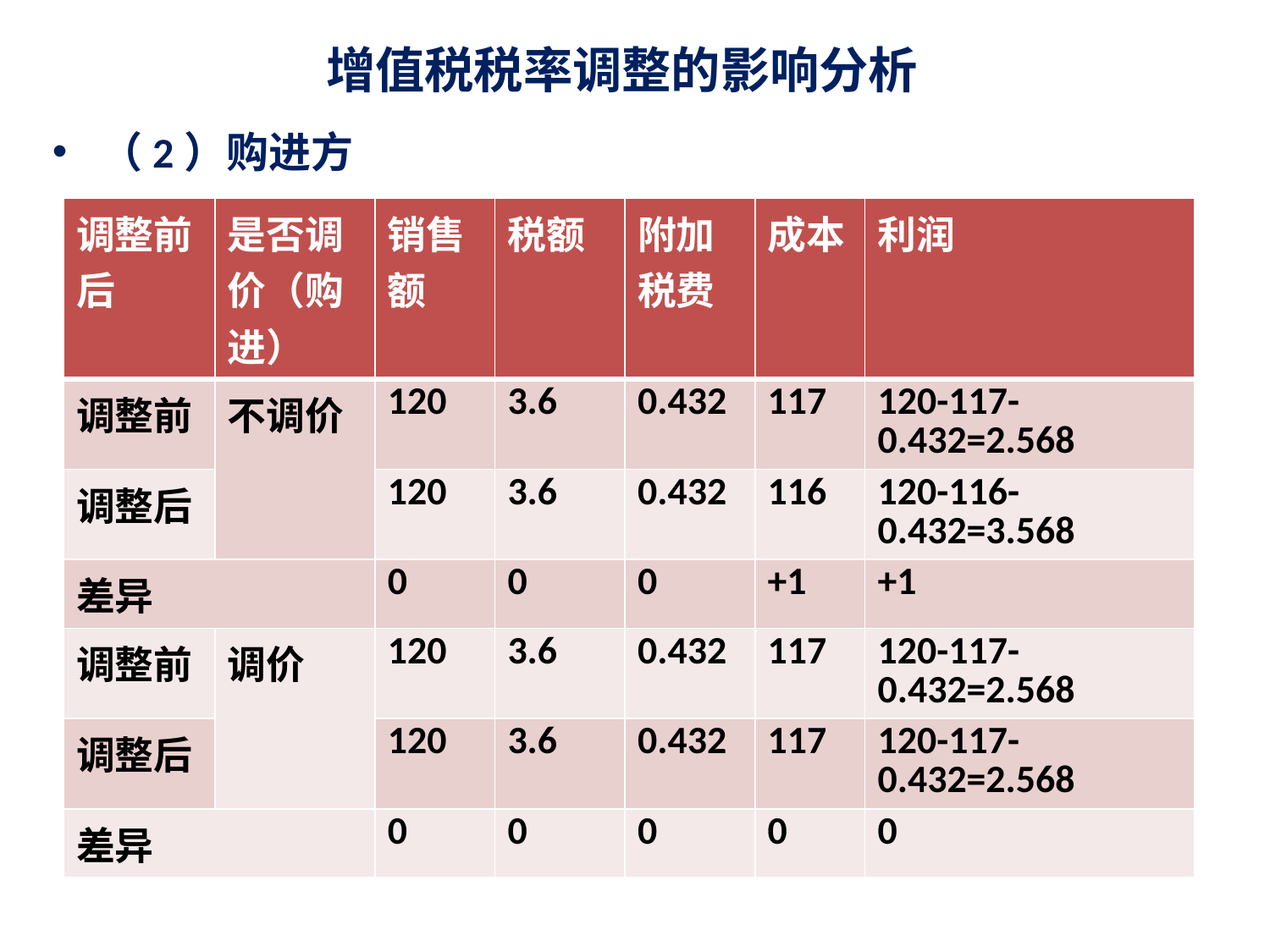

# 增值税税率调整的影响分析
（2）购进方
| 调整前后 | 是否调价（购进） | 销售额 | 税额 | 附加税费 | 成本 | 利润 |
| --- | --- | --- | --- | --- | --- | --- |
| 调整前 | 不调价 | 120 | 3.6 | 0.432 | 117 | 120-117-0.432=2.568 |
| 调整后 |  | 120 | 3.6 | 0.432 | 116 | 120-116-0.432=3.568 |
| 差异 |  | 0 | 0 | 0 | +1 | +1 |
| 调整前 | 调价 | 120 | 3.6 | 0.432 | 117 | 120-117-0.432=2.568 |
| 调整后 |  | 120 | 3.6 | 0.432 | 117 | 120-117-0.432=2.568 |
| 差异 |  | 0 | 0 | 0 | 0 | 0 |